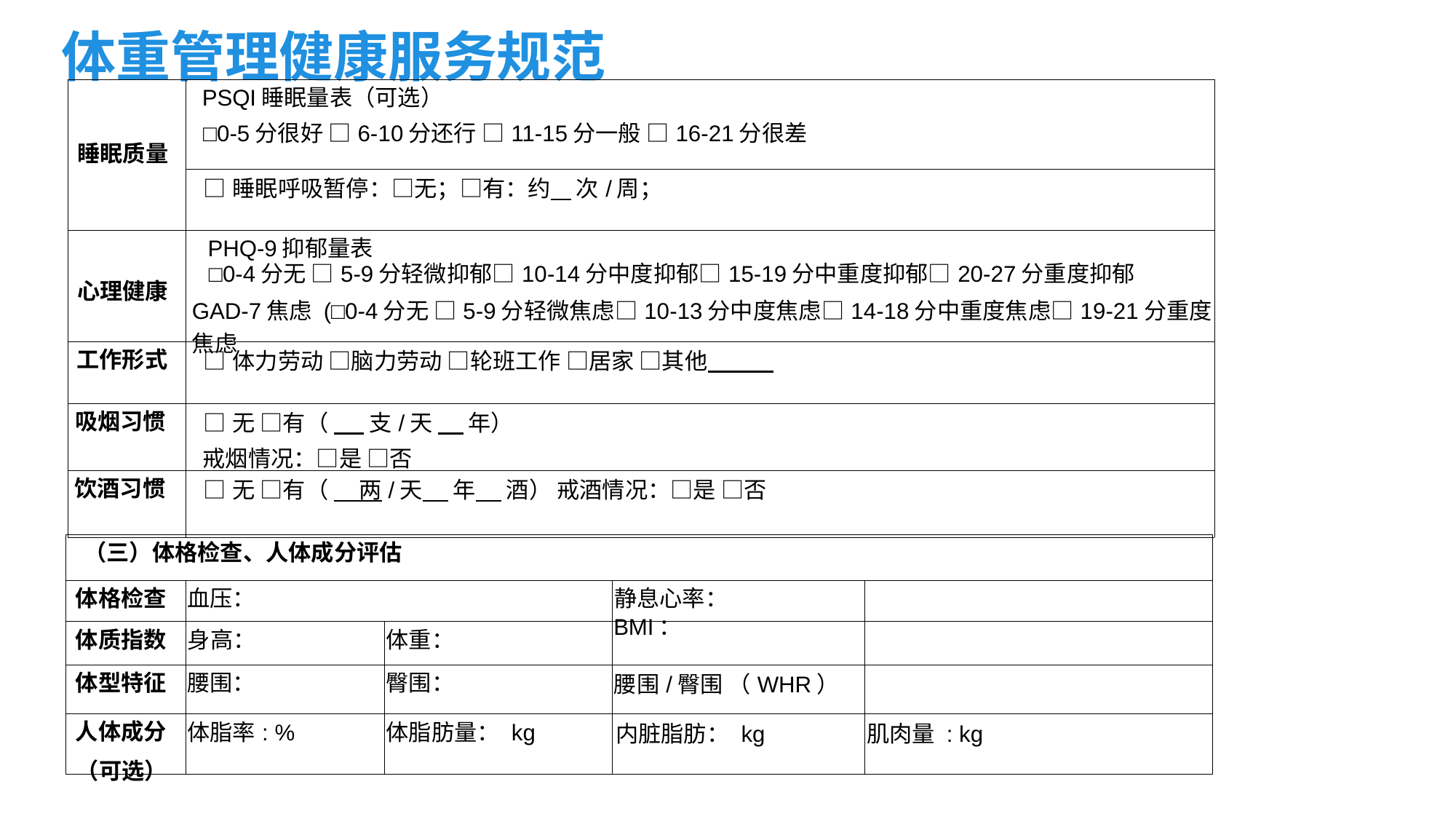

体重管理健康服务规范
| 睡眠质量 | PSQI睡眠量表（可选） □0-5分很好 □6-10分还行 □11-15分一般 □16-21分很差 |
| --- | --- |
|  | □睡眠呼吸暂停：□无；□有：约 次/周； |
| 心理健康 | PHQ-9抑郁量表 □0-4分无 □5-9分轻微抑郁□10-14分中度抑郁□15-19分中重度抑郁□20-27分重度抑郁 GAD-7焦虑 (□0-4分无 □5-9分轻微焦虑□10-13分中度焦虑□14-18分中重度焦虑□19-21分重度焦虑 |
| 工作形式 | □体力劳动 □脑力劳动 □轮班工作 □居家 □其他 |
| 吸烟习惯 | □无 □有（ 支/天 年） 戒烟情况：□是 □否 |
| 饮酒习惯 | □无 □有（ 两/天 年 酒） 戒酒情况：□是 □否 |
| （三）体格检查、人体成分评估 |  |  |  |  |
| --- | --- | --- | --- | --- |
| 体格检查 | 血压： |  | 静息心率： |  |
| 体质指数 | 身高： | 体重： | BMI： |  |
| 体型特征 | 腰围： | 臀围： | 腰围/臀围 （WHR） |  |
| 人体成分 （可选） | 体脂率: % | 体脂肪量： kg | 内脏脂肪： kg | 肌肉量 : kg |